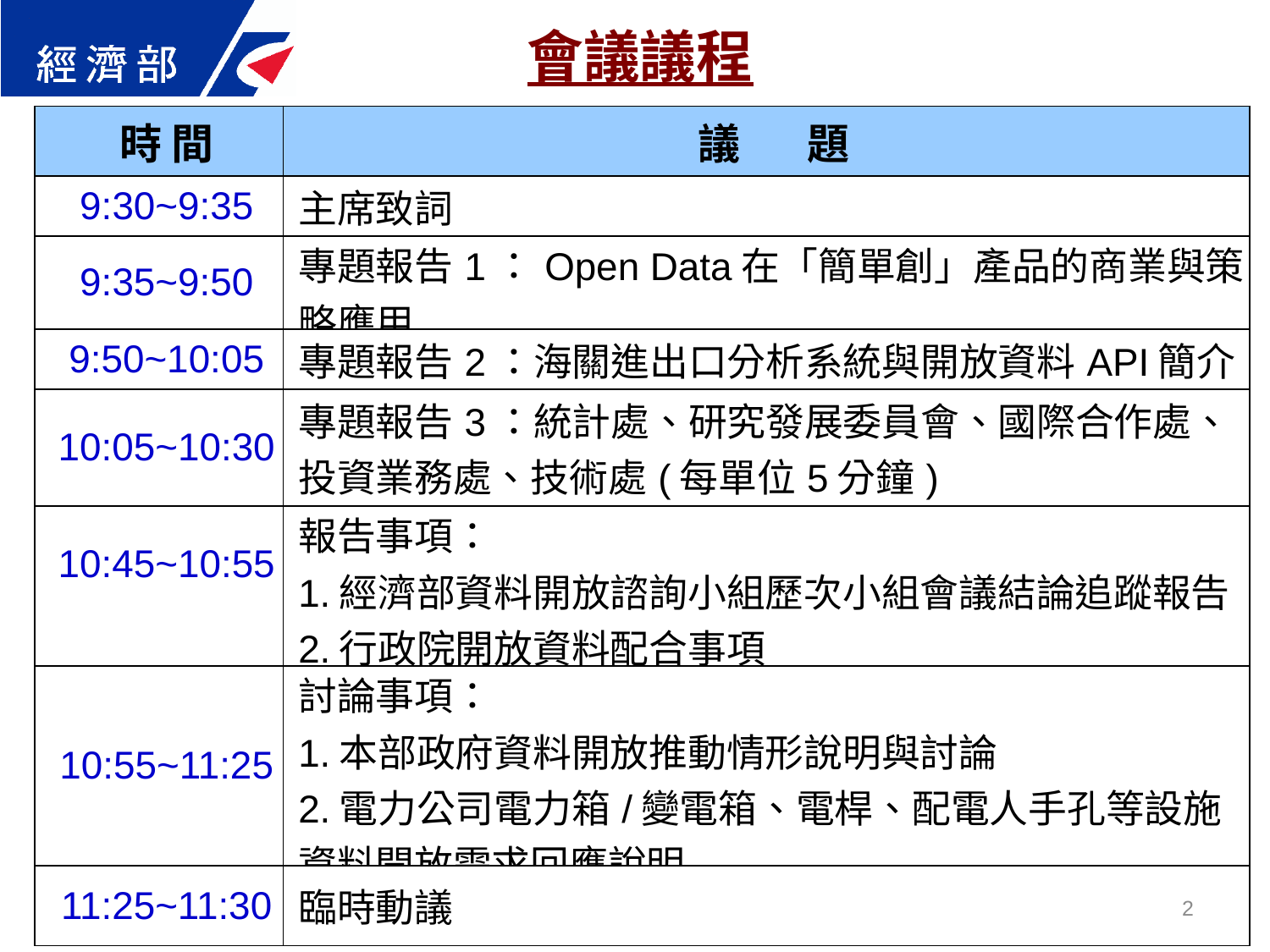

會議議程
| 時 間 | 議 題 |
| --- | --- |
| 9:30~9:35 | 主席致詞 |
| 9:35~9:50 | 專題報告1：Open Data在「簡單創」產品的商業與策略應用 |
| 9:50~10:05 | 專題報告2：海關進出口分析系統與開放資料API簡介 |
| 10:05~10:30 | 專題報告3：統計處、研究發展委員會、國際合作處、投資業務處、技術處(每單位5分鐘) |
| 10:45~10:55 | 報告事項： 1.經濟部資料開放諮詢小組歷次小組會議結論追蹤報告 2.行政院開放資料配合事項 |
| 10:55~11:25 | 討論事項： 1.本部政府資料開放推動情形說明與討論 2.電力公司電力箱/變電箱、電桿、配電人手孔等設施資料開放需求回應說明 |
| 11:25~11:30 | 臨時動議 |
2